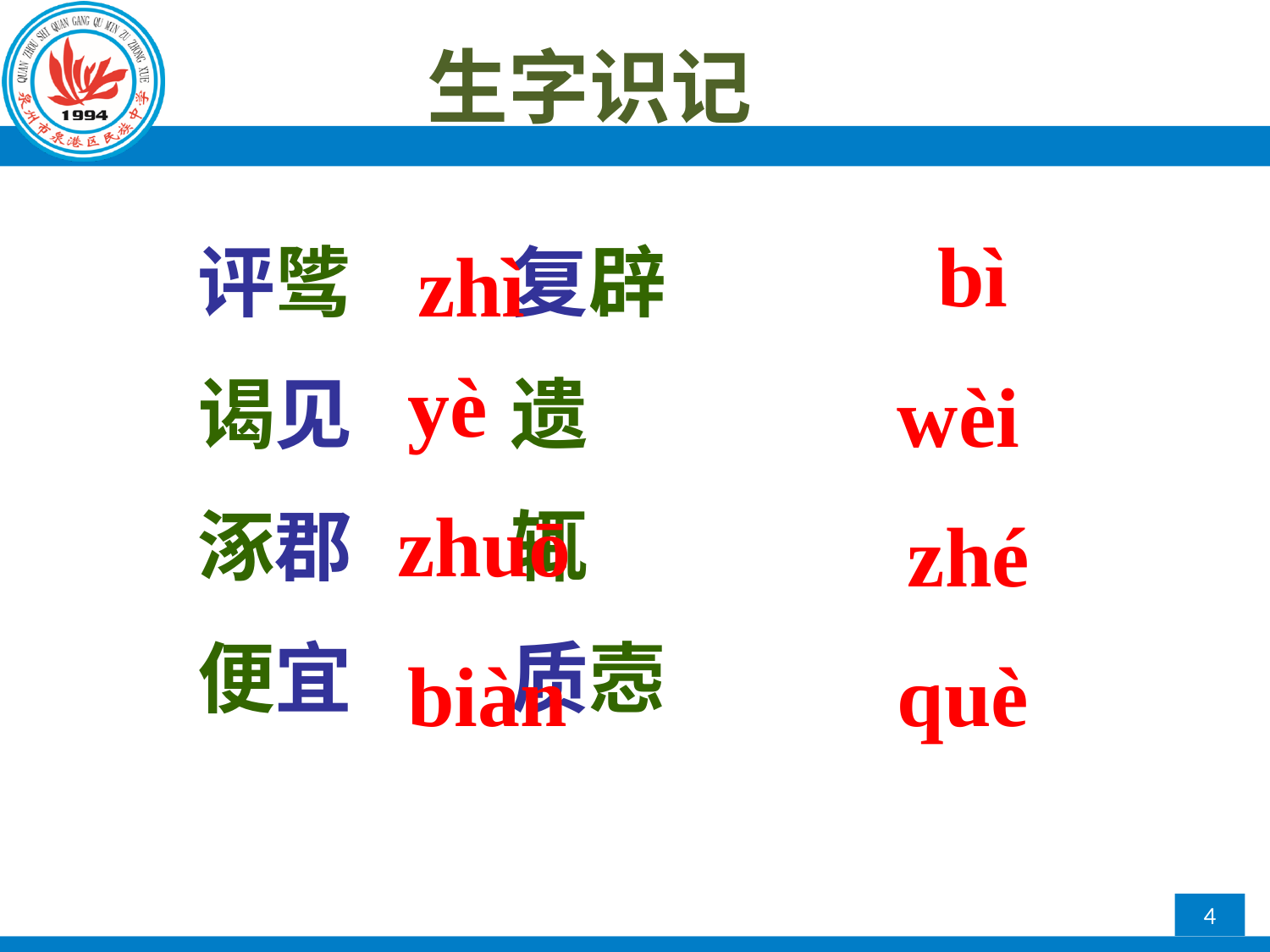

# 生字识记
bì
zhì
评骘         复辟
谒见         遗
涿郡         辄
便宜         质悫
yè
wèi
zhuō
zhé
biàn
què